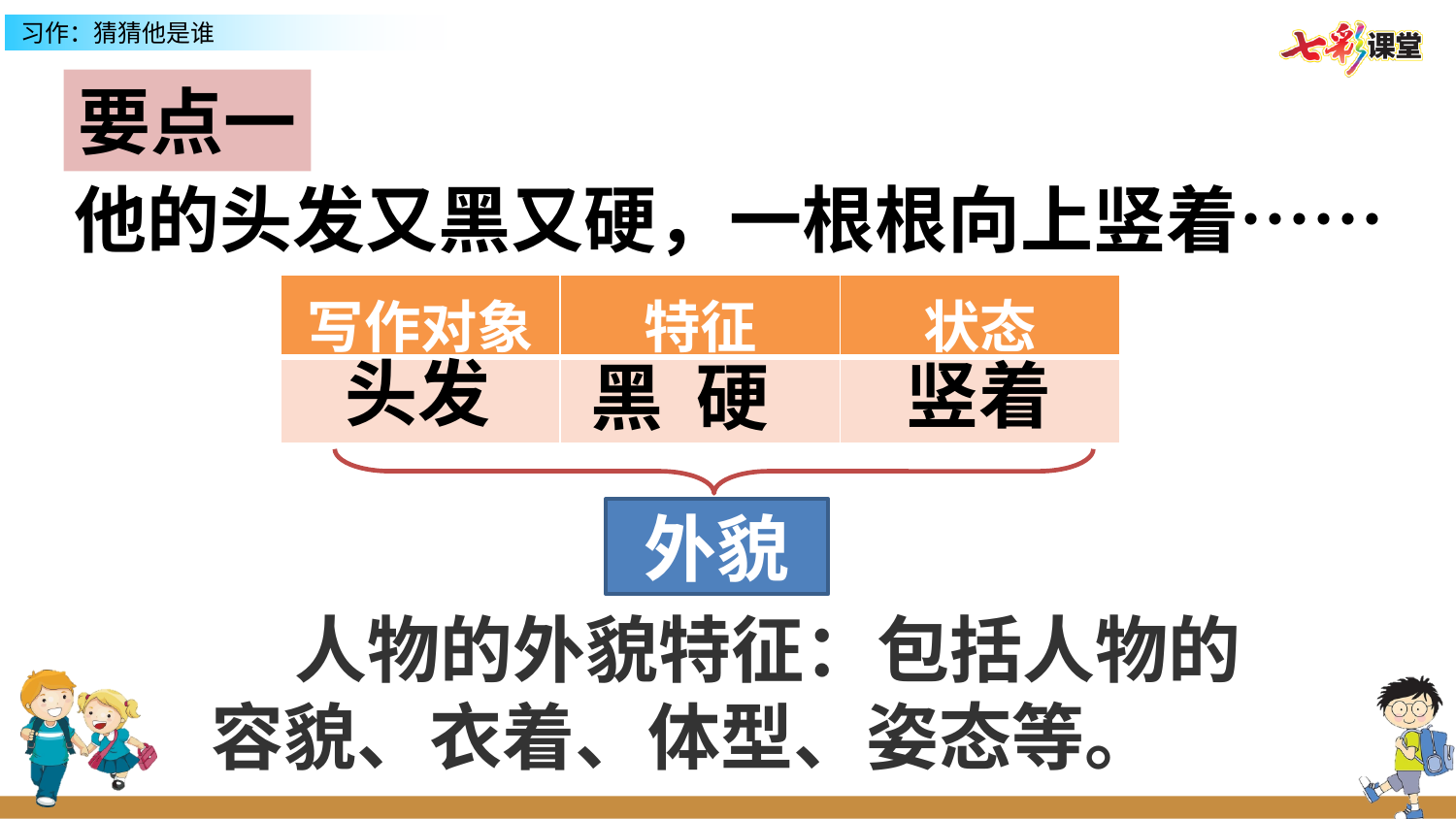

要点一

他的头发又黑又硬，一根根向上竖着……
| 写作对象 | 特征 | 状态 |
| --- | --- | --- |
|  |  |  |
头发
竖着
黑  硬
外貌
    人物的外貌特征：包括人物的容貌、衣着、体型、姿态等。